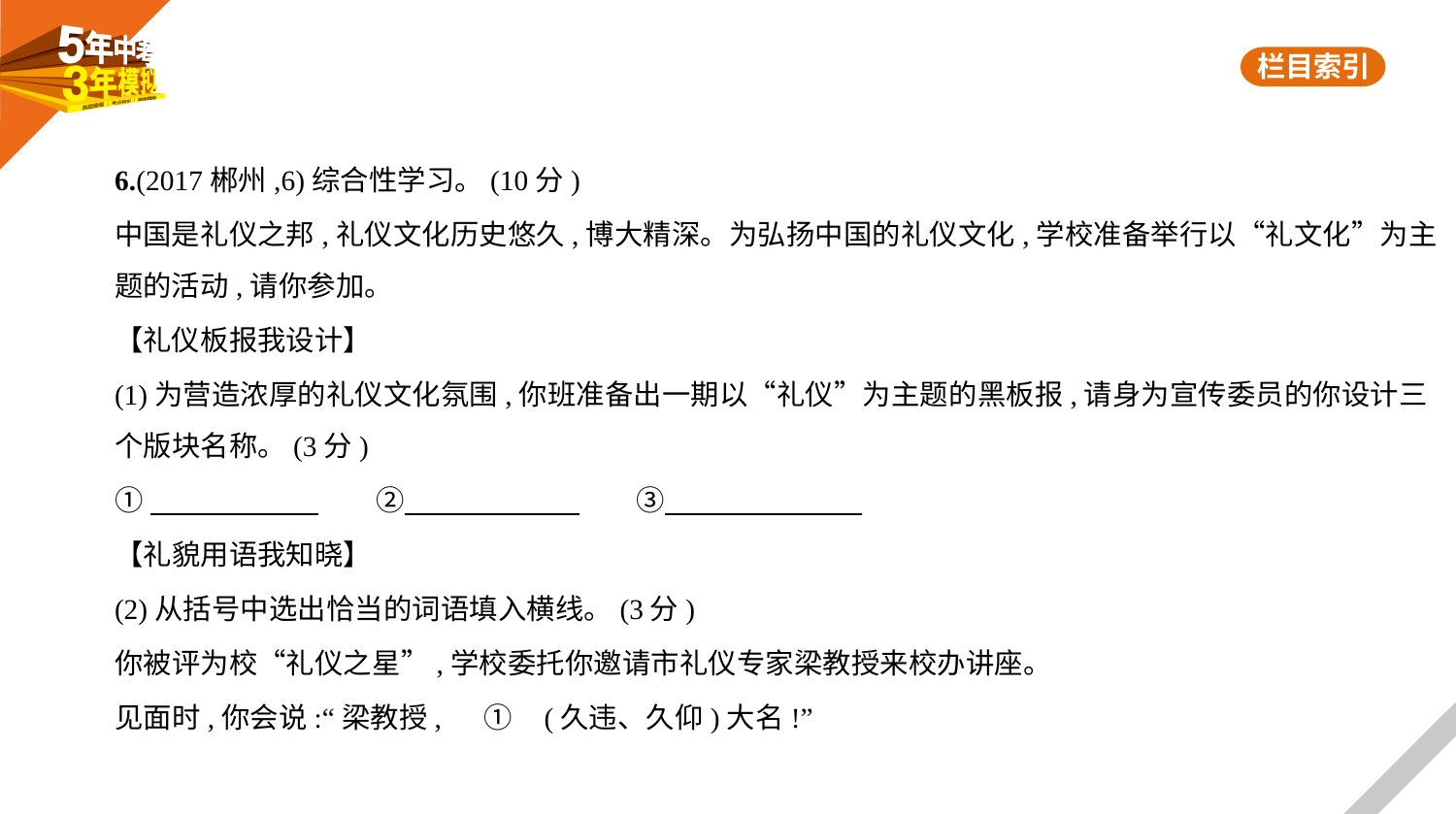

6.(2017郴州,6)综合性学习。(10分)
中国是礼仪之邦,礼仪文化历史悠久,博大精深。为弘扬中国的礼仪文化,学校准备举行以“礼文化”为主
题的活动,请你参加。
【礼仪板报我设计】
(1)为营造浓厚的礼仪文化氛围,你班准备出一期以“礼仪”为主题的黑板报,请身为宣传委员的你设计三
个版块名称。(3分)
①　　　　　    　　②　　　　　     　　③
【礼貌用语我知晓】
(2)从括号中选出恰当的词语填入横线。(3分)
你被评为校“礼仪之星”,学校委托你邀请市礼仪专家梁教授来校办讲座。
见面时,你会说:“梁教授,　 ①    (久违、久仰)大名!”